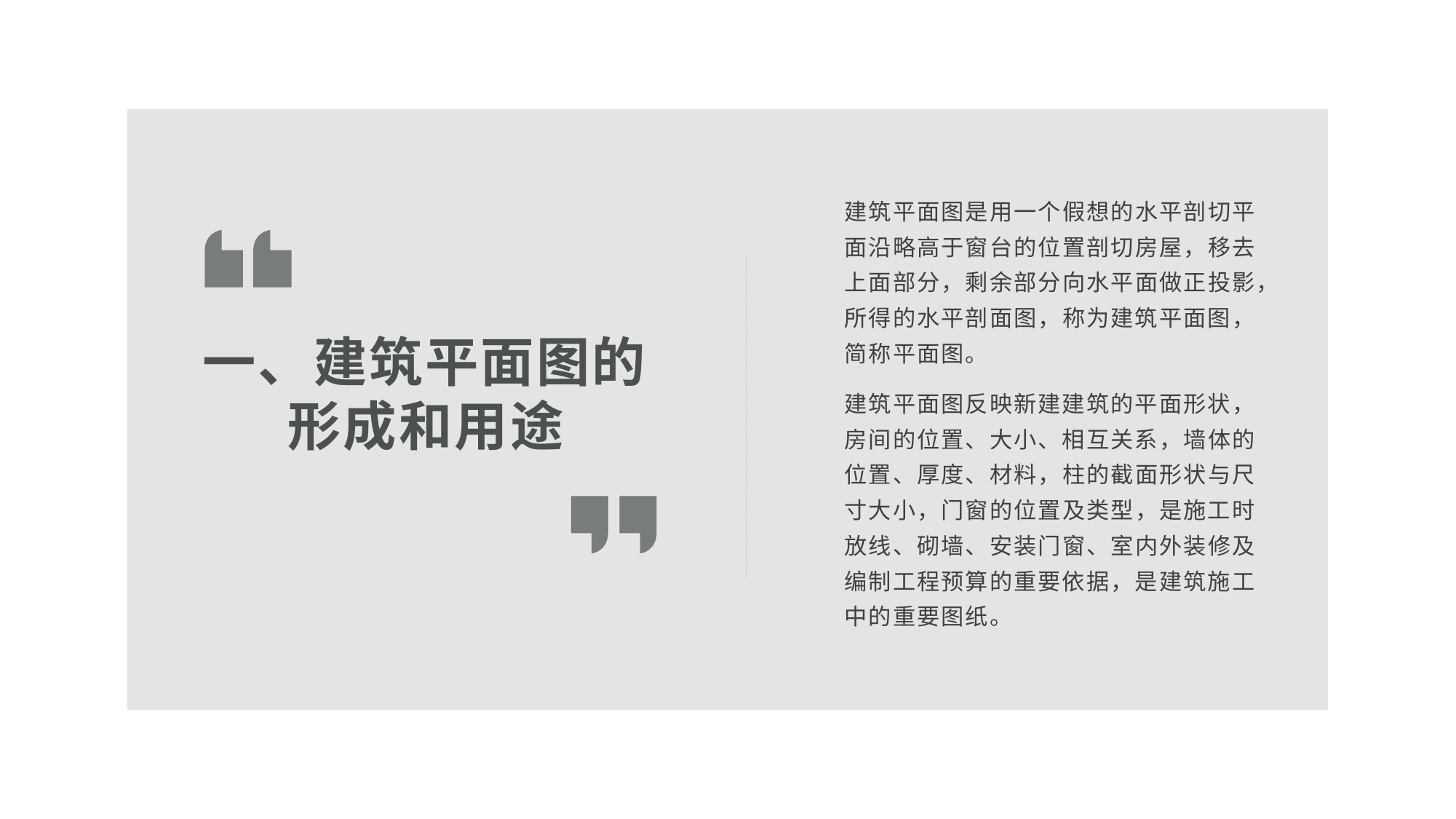

建筑平面图是用一个假想的水平剖切平面沿略高于窗台的位置剖切房屋，移去上面部分，剩余部分向水平面做正投影，所得的水平剖面图，称为建筑平面图，简称平面图。
建筑平面图反映新建建筑的平面形状，房间的位置、大小、相互关系，墙体的位置、厚度、材料，柱的截面形状与尺寸大小，门窗的位置及类型，是施工时放线、砌墙、安装门窗、室内外装修及编制工程预算的重要依据，是建筑施工中的重要图纸。

一、建筑平面图的形成和用途